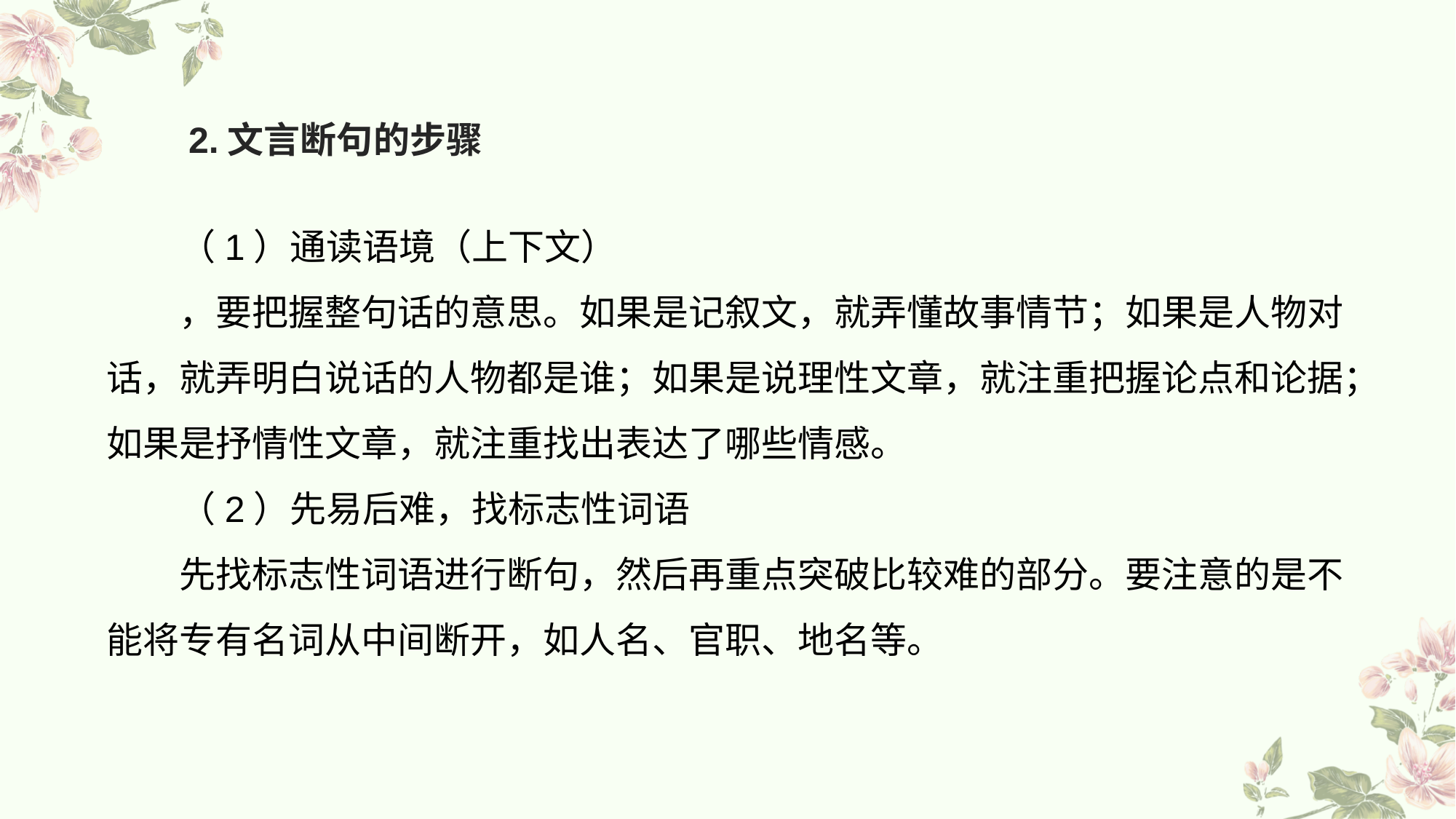

# 2.文言断句的步骤
（1）通读语境（上下文）
，要把握整句话的意思。如果是记叙文，就弄懂故事情节；如果是人物对话，就弄明白说话的人物都是谁；如果是说理性文章，就注重把握论点和论据；如果是抒情性文章，就注重找出表达了哪些情感。
（2）先易后难，找标志性词语
先找标志性词语进行断句，然后再重点突破比较难的部分。要注意的是不能将专有名词从中间断开，如人名、官职、地名等。